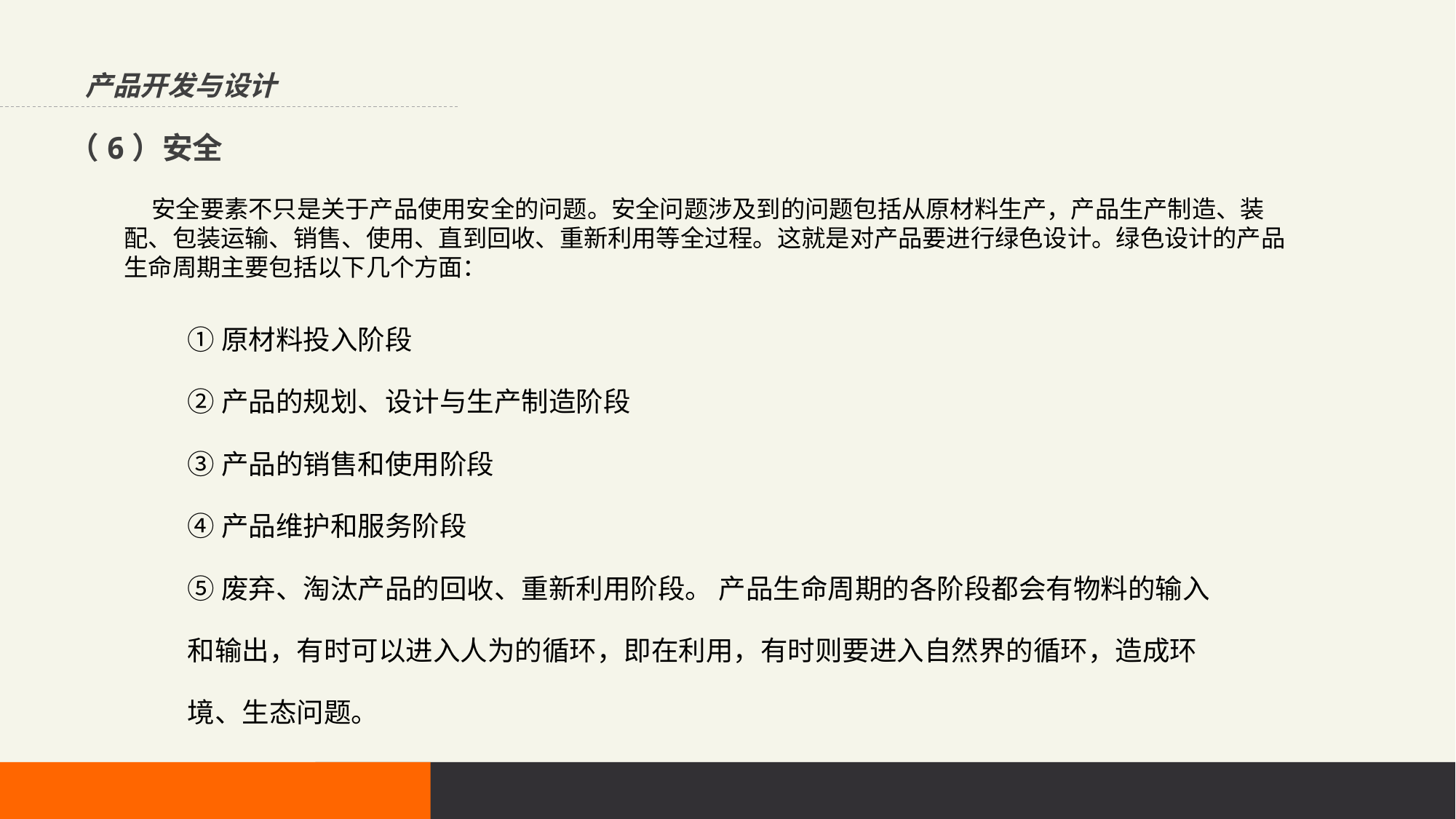

产品开发与设计
（6）安全
    安全要素不只是关于产品使用安全的问题。安全问题涉及到的问题包括从原材料生产，产品生产制造、装配、包装运输、销售、使用、直到回收、重新利用等全过程。这就是对产品要进行绿色设计。绿色设计的产品生命周期主要包括以下几个方面：
①原材料投入阶段
②产品的规划、设计与生产制造阶段
③产品的销售和使用阶段
④产品维护和服务阶段
⑤废弃、淘汰产品的回收、重新利用阶段。 产品生命周期的各阶段都会有物料的输入和输出，有时可以进入人为的循环，即在利用，有时则要进入自然界的循环，造成环境、生态问题。